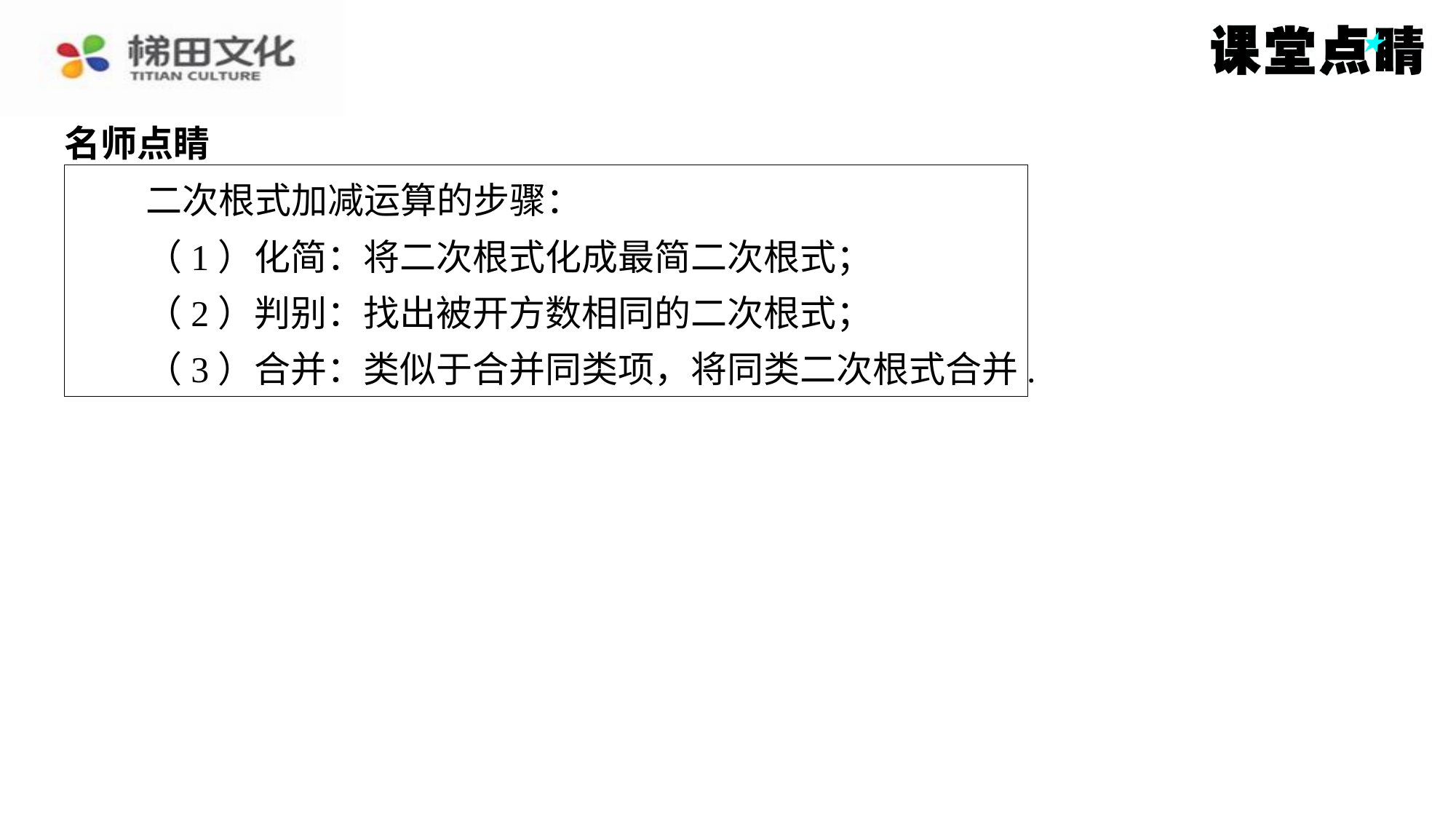

名师点睛
　　二次根式加减运算的步骤：
（1）化简：将二次根式化成最简二次根式；
（2）判别：找出被开方数相同的二次根式；
（3）合并：类似于合并同类项，将同类二次根式合并.